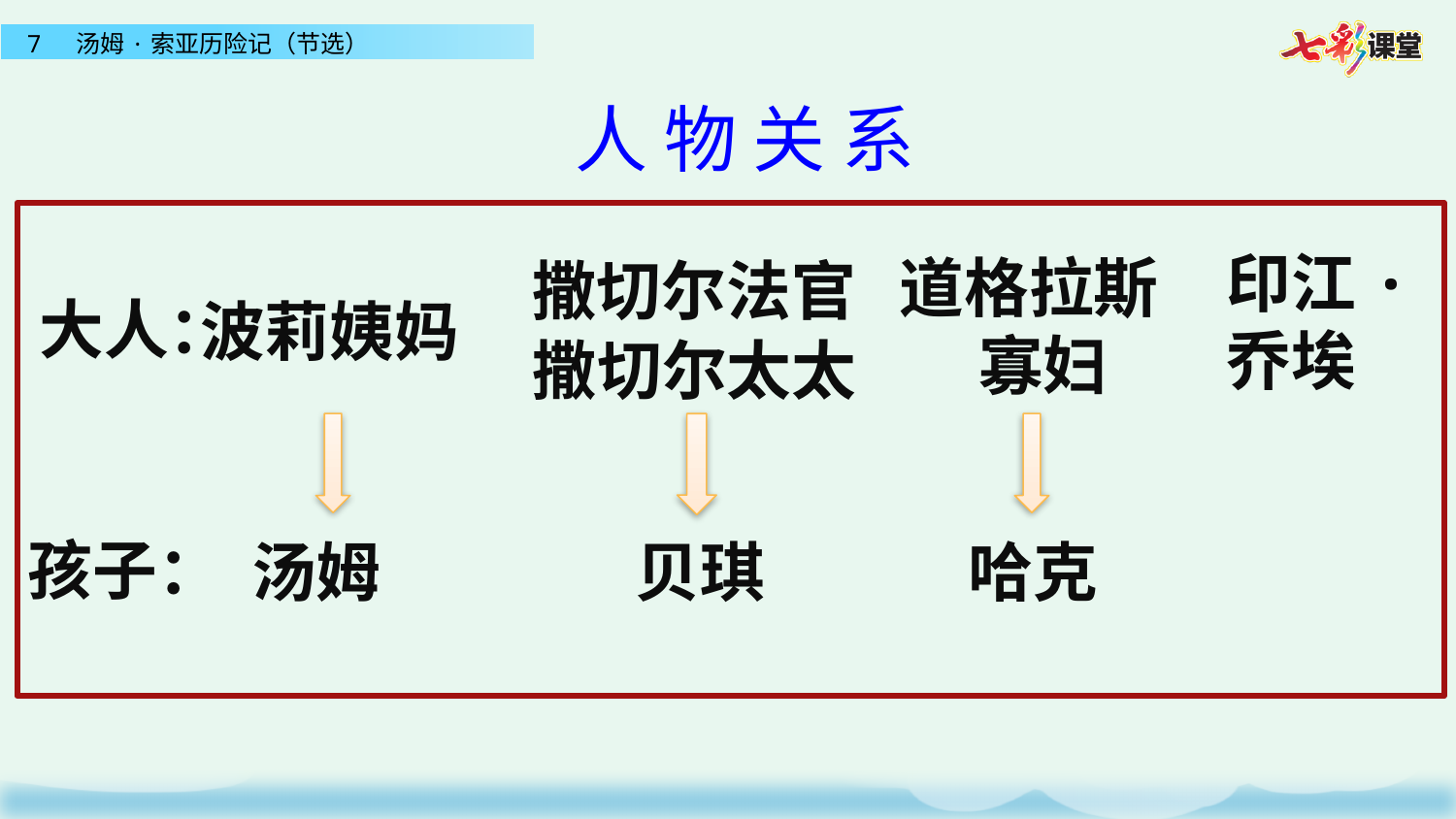

人 物 关 系

印江·
乔埃
道格拉斯
寡妇
撒切尔法官
大人：
波莉姨妈
撒切尔太太

孩子：
汤姆
贝琪
哈克